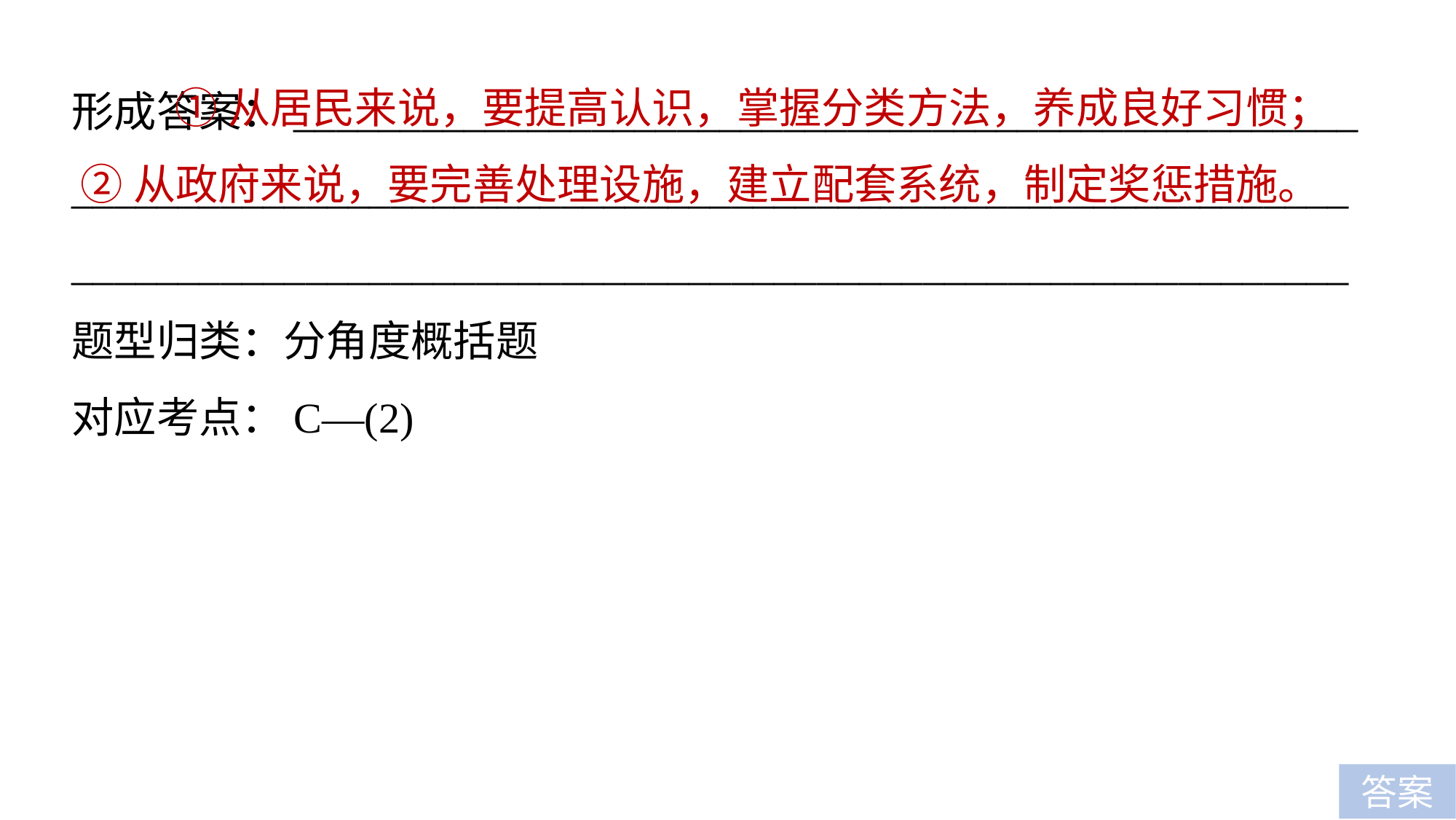

①从居民来说，要提高认识，掌握分类方法，养成良好习惯；
②从政府来说，要完善处理设施，建立配套系统，制定奖惩措施。
形成答案：__________________________________________________
________________________________________________________________________________________________________________________
题型归类：分角度概括题
对应考点：C—(2)
答案